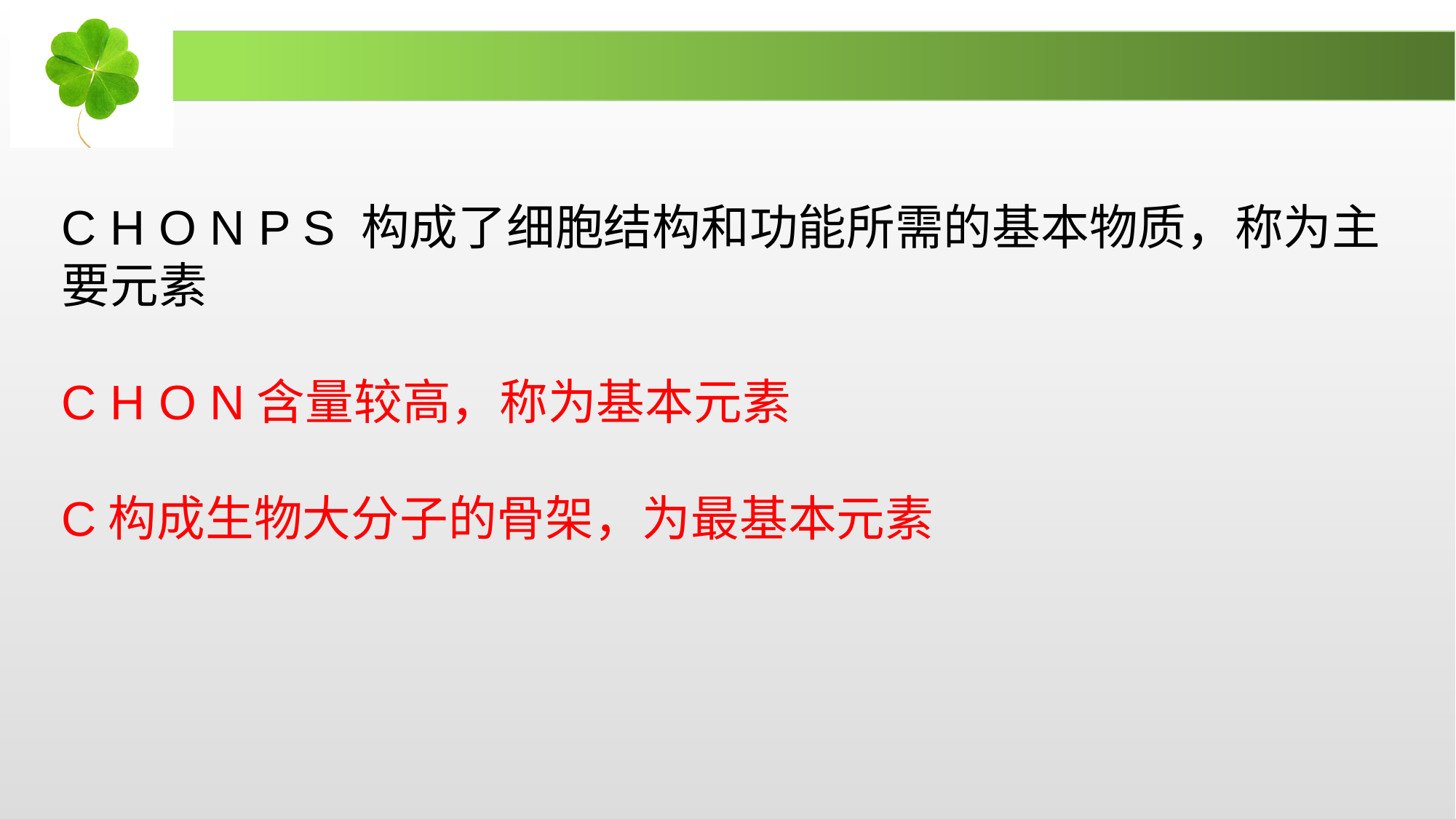

C H O N P S 构成了细胞结构和功能所需的基本物质，称为主要元素

C H O N含量较高，称为基本元素

C构成生物大分子的骨架，为最基本元素